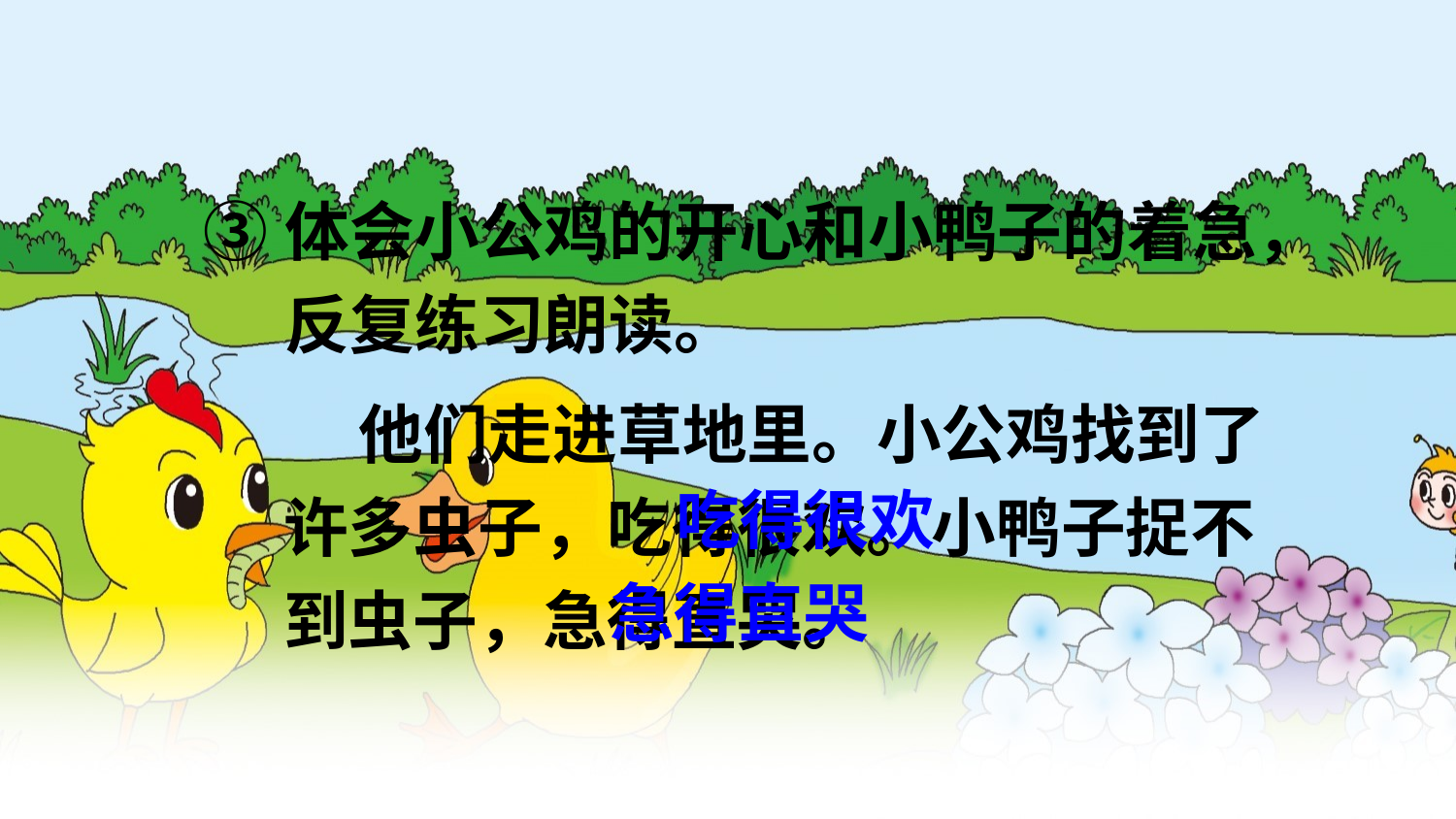

体会小公鸡的开心和小鸭子的着急，反复练习朗读。
    他们走进草地里。小公鸡找到了许多虫子，吃得很欢。小鸭子捉不到虫子，急得直哭。
吃得很欢
急得直哭